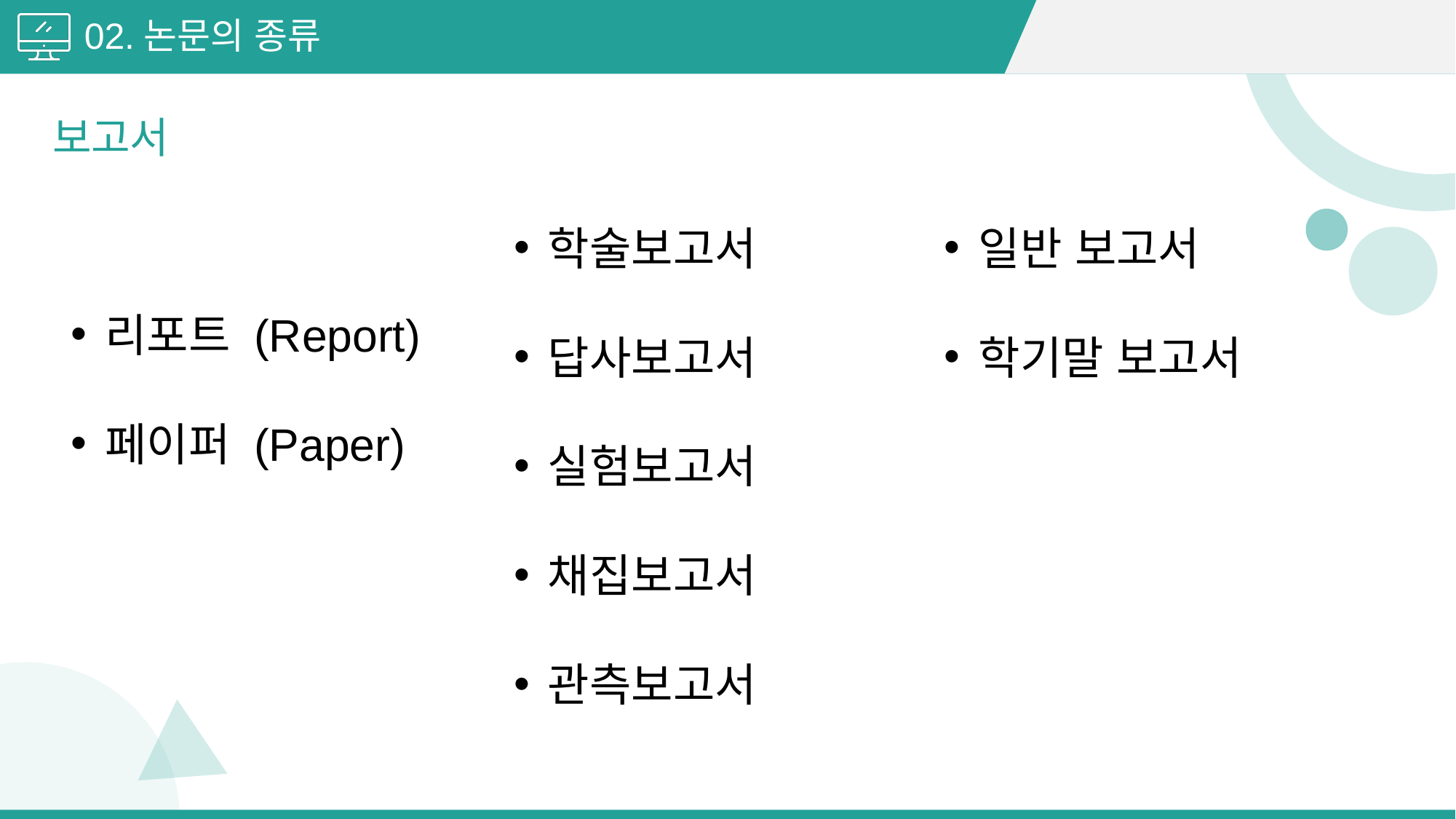

02.논문의 종류
보고서
학술보고서
답사보고서
실험보고서
채집보고서
관측보고서
일반 보고서
학기말 보고서
리포트 (Report)
페이퍼 (Paper)